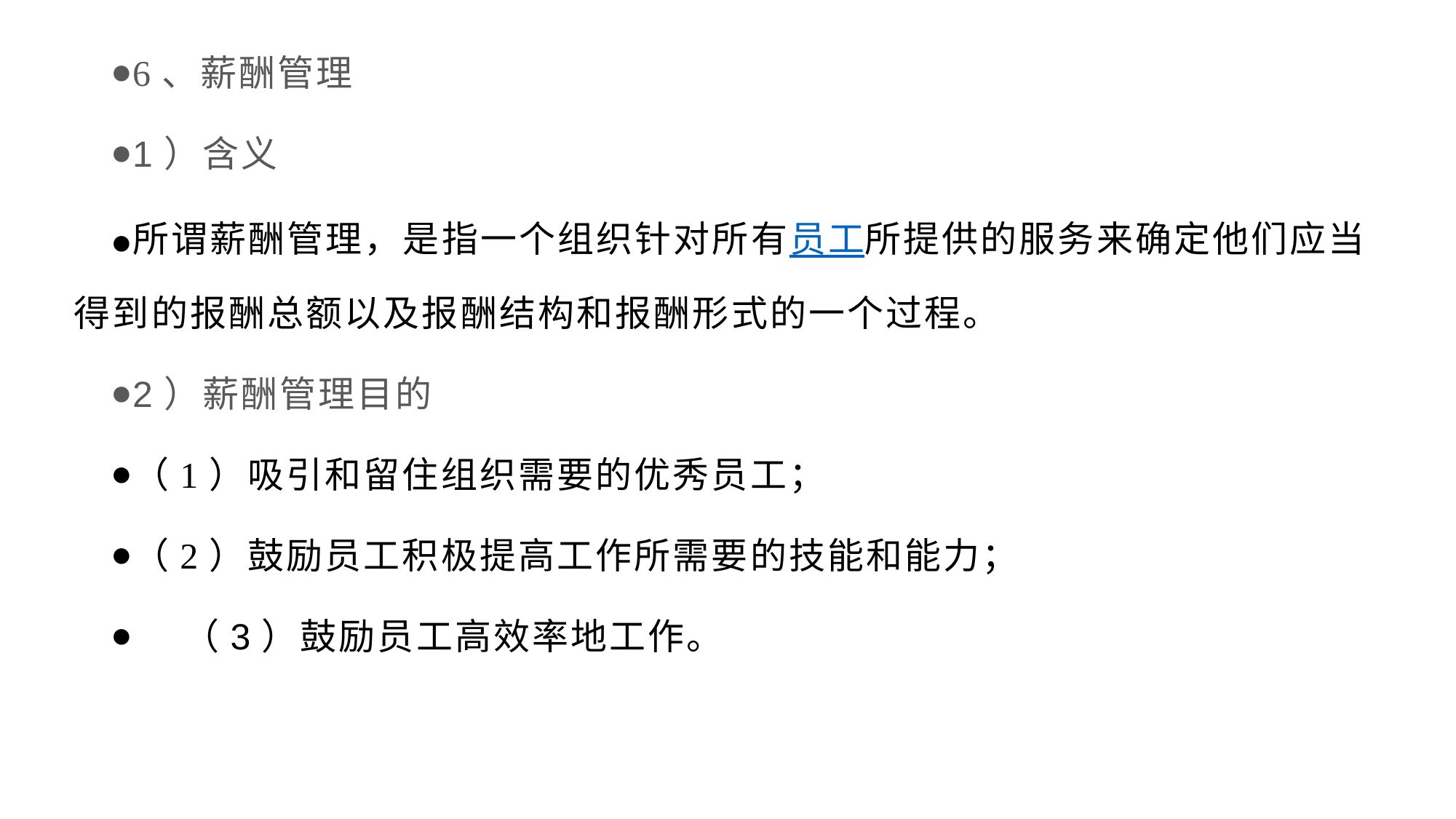

6、薪酬管理
1）含义
所谓薪酬管理，是指一个组织针对所有员工所提供的服务来确定他们应当得到的报酬总额以及报酬结构和报酬形式的一个过程。
2）薪酬管理目的
（1）吸引和留住组织需要的优秀员工；
（2）鼓励员工积极提高工作所需要的技能和能力；
    （3）鼓励员工高效率地工作。
25